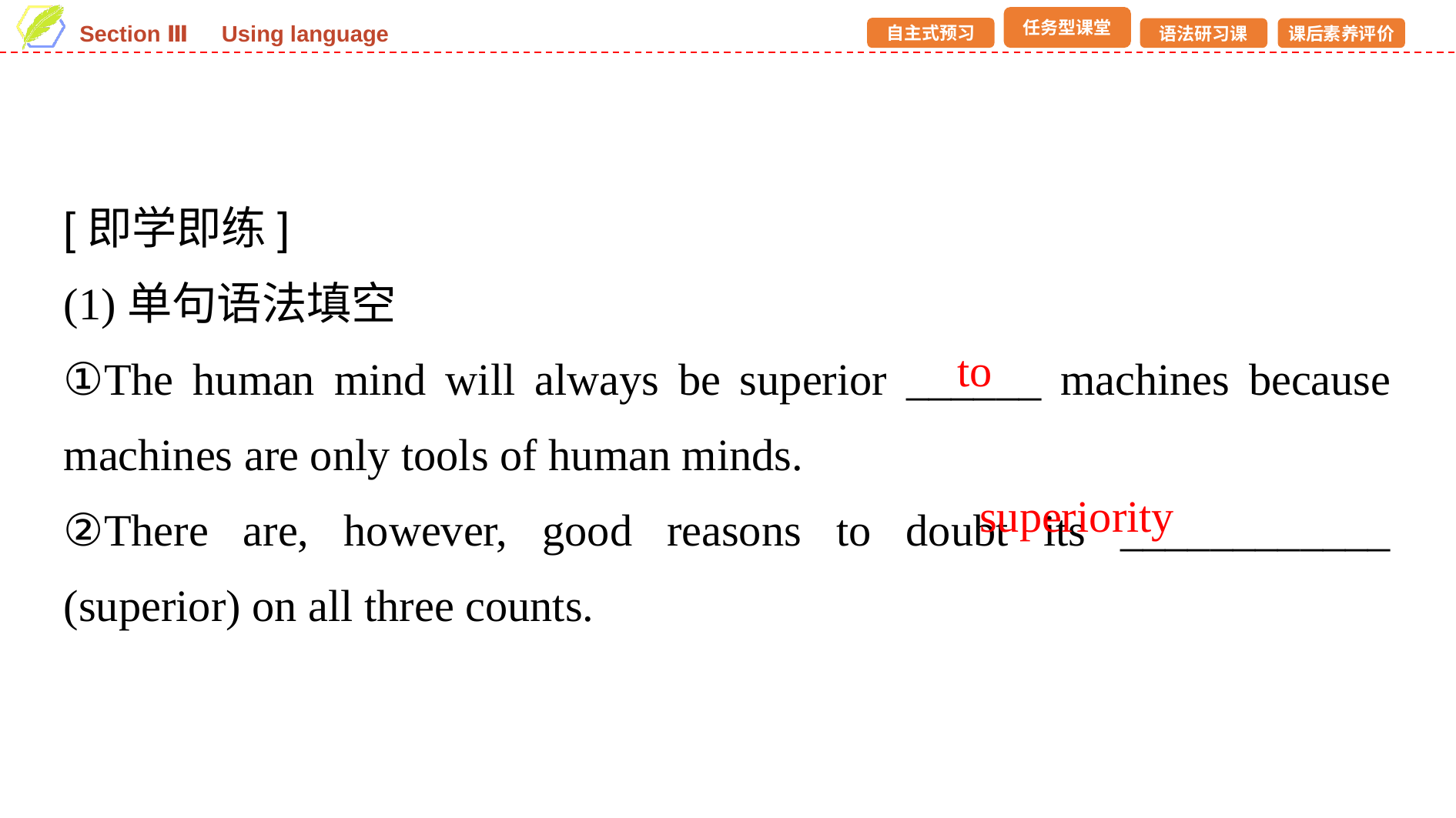

[即学即练]
(1)单句语法填空
①The human mind will always be superior ______ machines because machines are only tools of human minds.
②There are, however, good reasons to doubt its ____________ (superior) on all three counts.
to
superiority